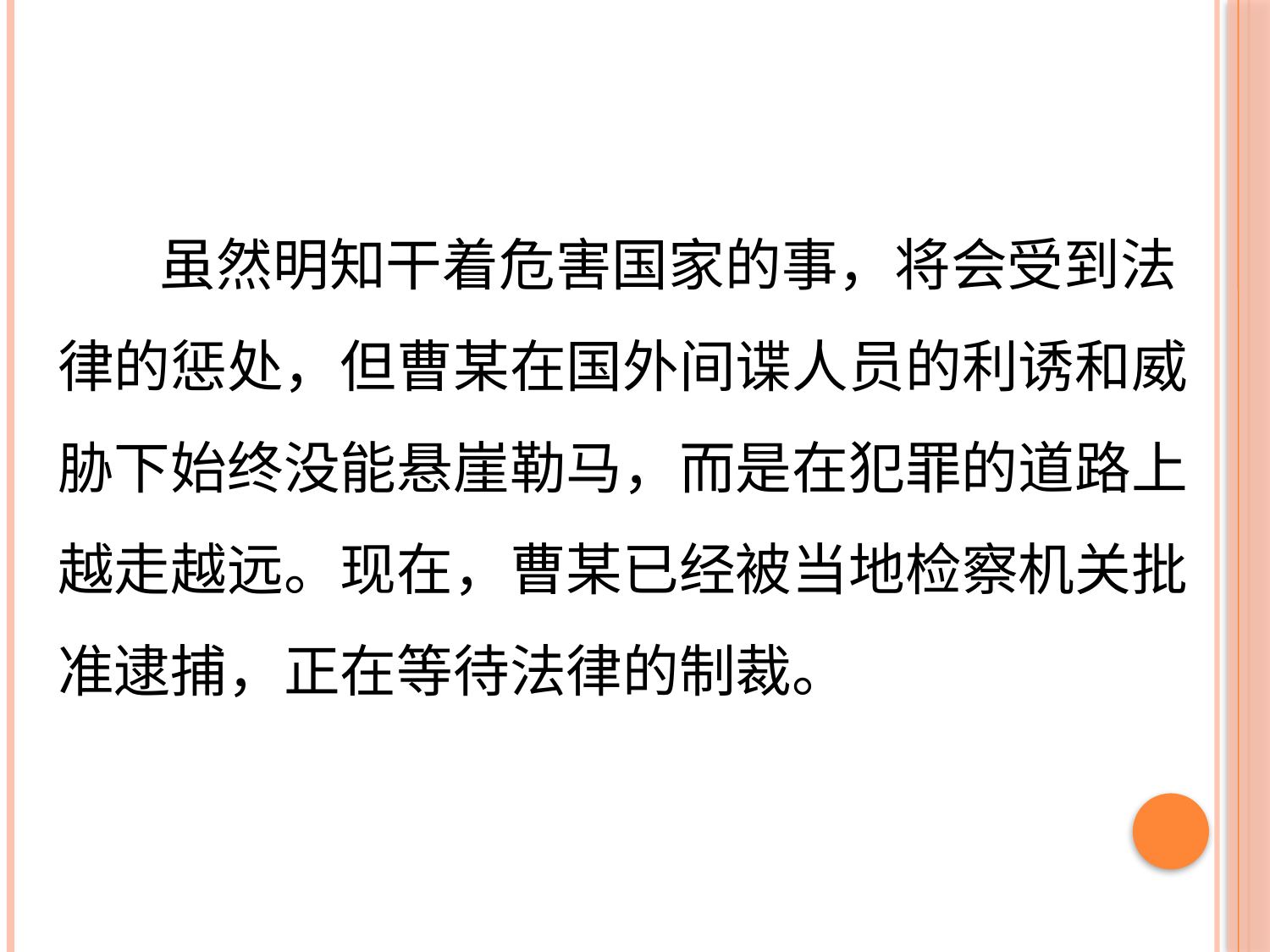

虽然明知干着危害国家的事，将会受到法律的惩处，但曹某在国外间谍人员的利诱和威胁下始终没能悬崖勒马，而是在犯罪的道路上越走越远。现在，曹某已经被当地检察机关批准逮捕，正在等待法律的制裁。